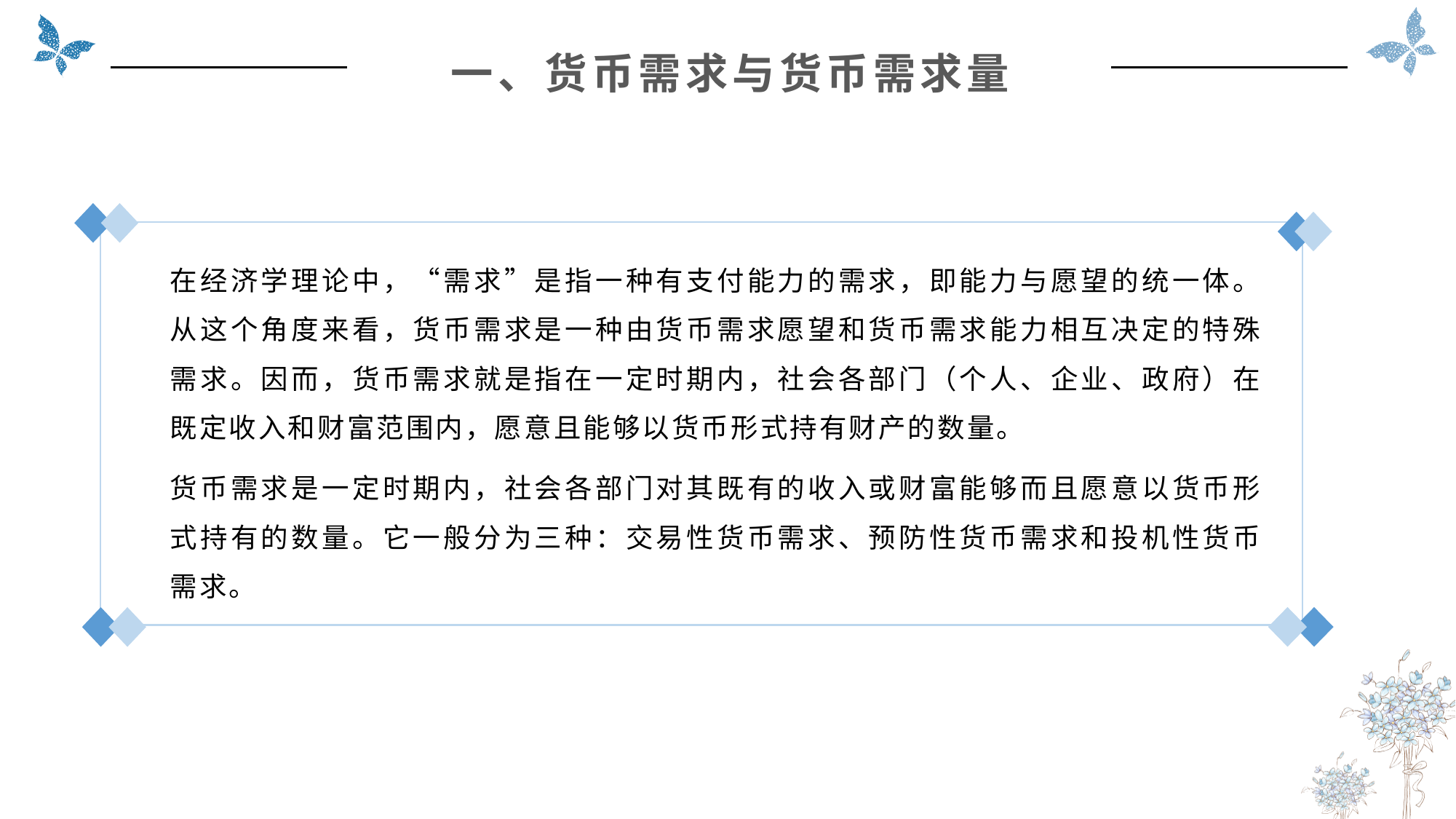

一、货币需求与货币需求量

在经济学理论中，“需求”是指一种有支付能力的需求，即能力与愿望的统一体。从这个角度来看，货币需求是一种由货币需求愿望和货币需求能力相互决定的特殊需求。因而，货币需求就是指在一定时期内，社会各部门（个人、企业、政府）在既定收入和财富范围内，愿意且能够以货币形式持有财产的数量。
货币需求是一定时期内，社会各部门对其既有的收入或财富能够而且愿意以货币形式持有的数量。它一般分为三种：交易性货币需求、预防性货币需求和投机性货币需求。